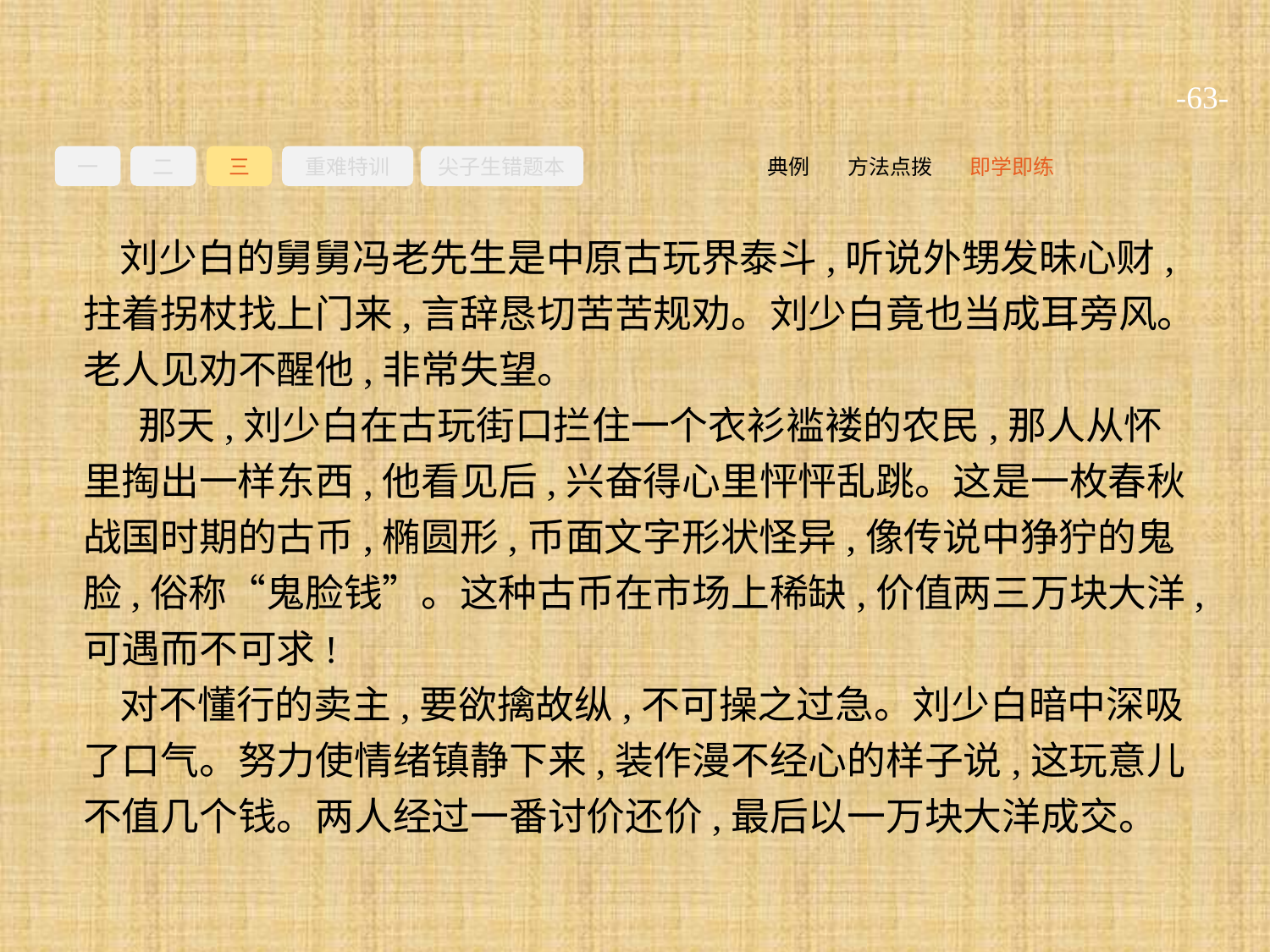

-63-
一
二
三
重难特训
尖子生错题本
即学即练
方法点拨
典例
刘少白的舅舅冯老先生是中原古玩界泰斗,听说外甥发昧心财,拄着拐杖找上门来,言辞恳切苦苦规劝。刘少白竟也当成耳旁风。老人见劝不醒他,非常失望。
 那天,刘少白在古玩街口拦住一个衣衫褴褛的农民,那人从怀里掏出一样东西,他看见后,兴奋得心里怦怦乱跳。这是一枚春秋战国时期的古币,椭圆形,币面文字形状怪异,像传说中狰狞的鬼脸,俗称“鬼脸钱”。这种古币在市场上稀缺,价值两三万块大洋,可遇而不可求!
对不懂行的卖主,要欲擒故纵,不可操之过急。刘少白暗中深吸了口气。努力使情绪镇静下来,装作漫不经心的样子说,这玩意儿不值几个钱。两人经过一番讨价还价,最后以一万块大洋成交。